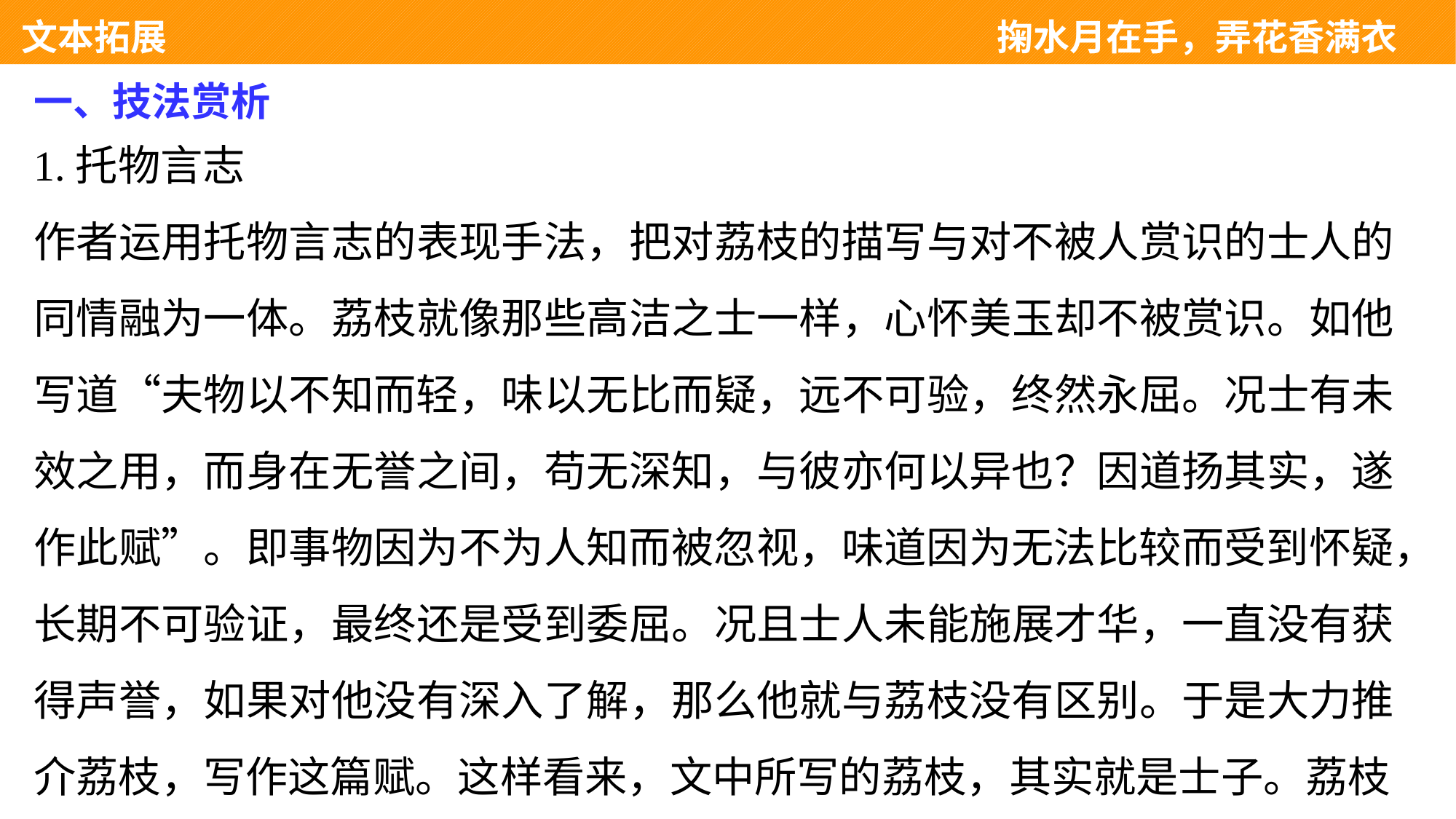

文本拓展        　　　　　　　　　　　　　　　　　　　　　掬水月在手，弄花香满衣
一、技法赏析
1.托物言志
作者运用托物言志的表现手法，把对荔枝的描写与对不被人赏识的士人的同情融为一体。荔枝就像那些高洁之士一样，心怀美玉却不被赏识。如他写道“夫物以不知而轻，味以无比而疑，远不可验，终然永屈。况士有未效之用，而身在无誉之间，苟无深知，与彼亦何以异也？因道扬其实，遂作此赋”。即事物因为不为人知而被忽视，味道因为无法比较而受到怀疑，长期不可验证，最终还是受到委屈。况且士人未能施展才华，一直没有获得声誉，如果对他没有深入了解，那么他就与荔枝没有区别。于是大力推介荔枝，写作这篇赋。这样看来，文中所写的荔枝，其实就是士子。荔枝